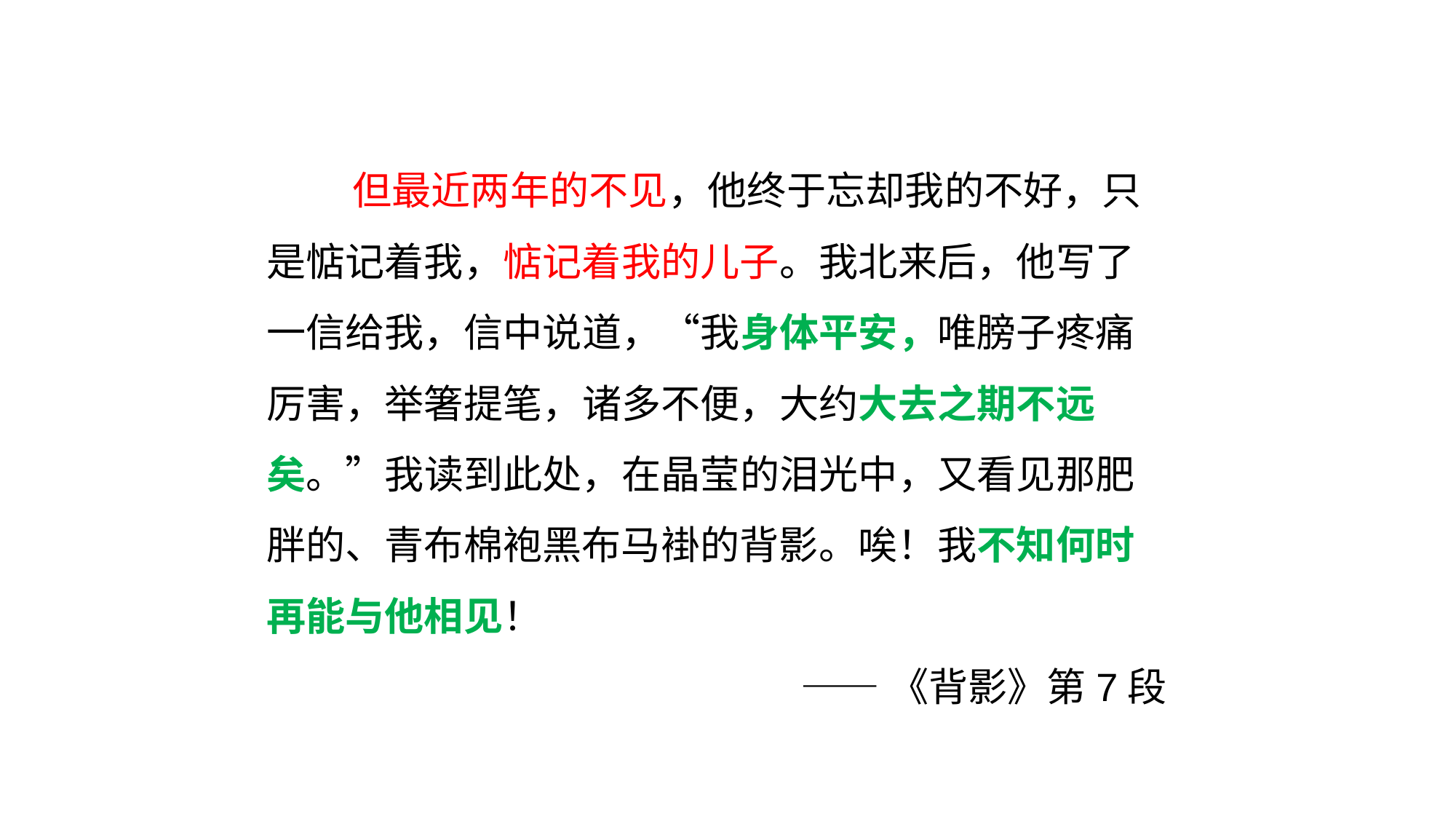

但最近两年的不见，他终于忘却我的不好，只是惦记着我，惦记着我的儿子。我北来后，他写了一信给我，信中说道，“我身体平安，唯膀子疼痛厉害，举箸提笔，诸多不便，大约大去之期不远矣。”我读到此处，在晶莹的泪光中，又看见那肥胖的、青布棉袍黑布马褂的背影。唉！我不知何时再能与他相见！
——《背影》第7段